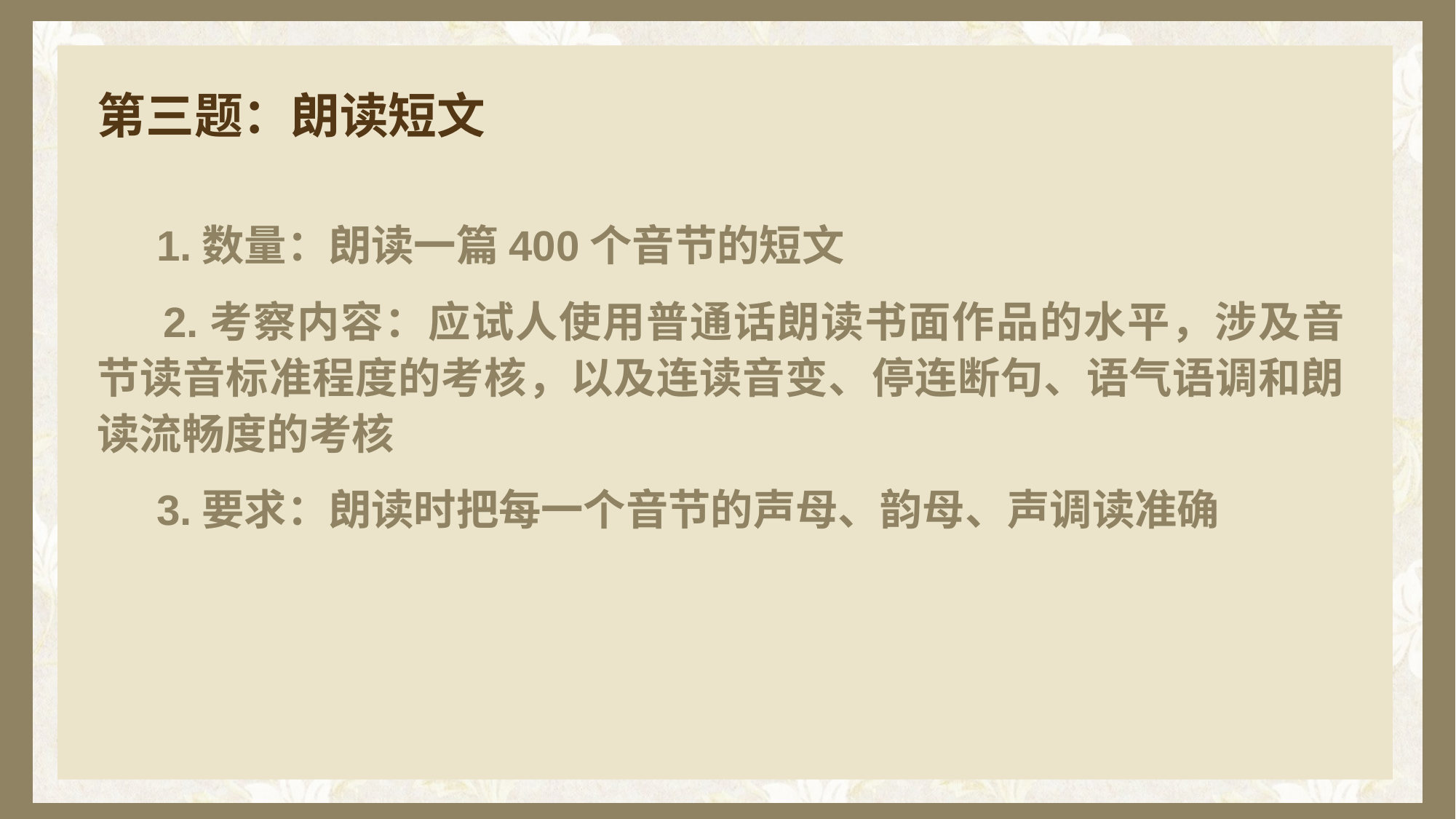

# 第三题：朗读短文
     1.数量：朗读一篇400个音节的短文
     2.考察内容：应试人使用普通话朗读书面作品的水平，涉及音节读音标准程度的考核，以及连读音变、停连断句、语气语调和朗读流畅度的考核
     3.要求：朗读时把每一个音节的声母、韵母、声调读准确